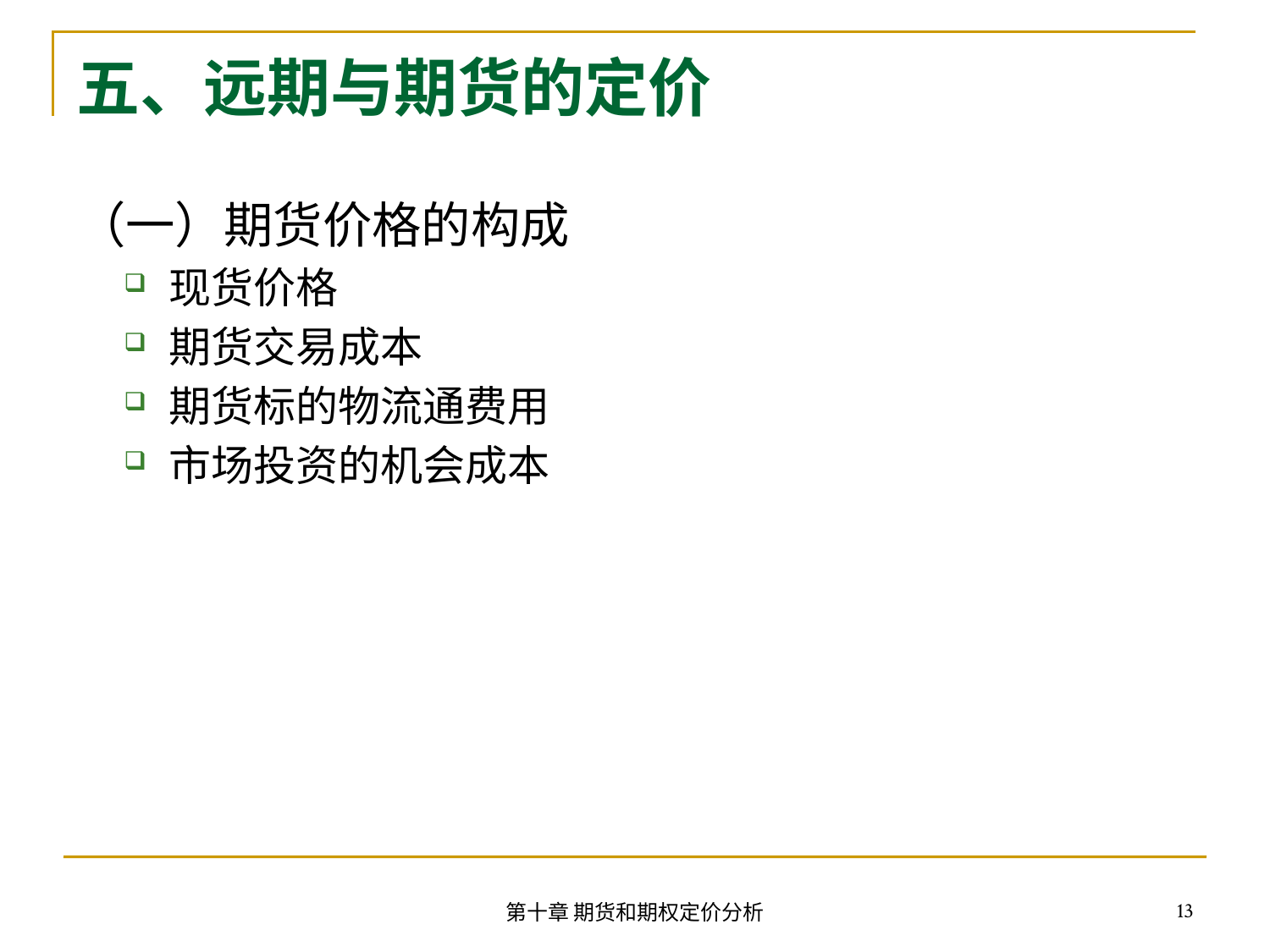

# 五、远期与期货的定价

（一）期货价格的构成
现货价格
期货交易成本
期货标的物流通费用
市场投资的机会成本
13
第十章 期货和期权定价分析